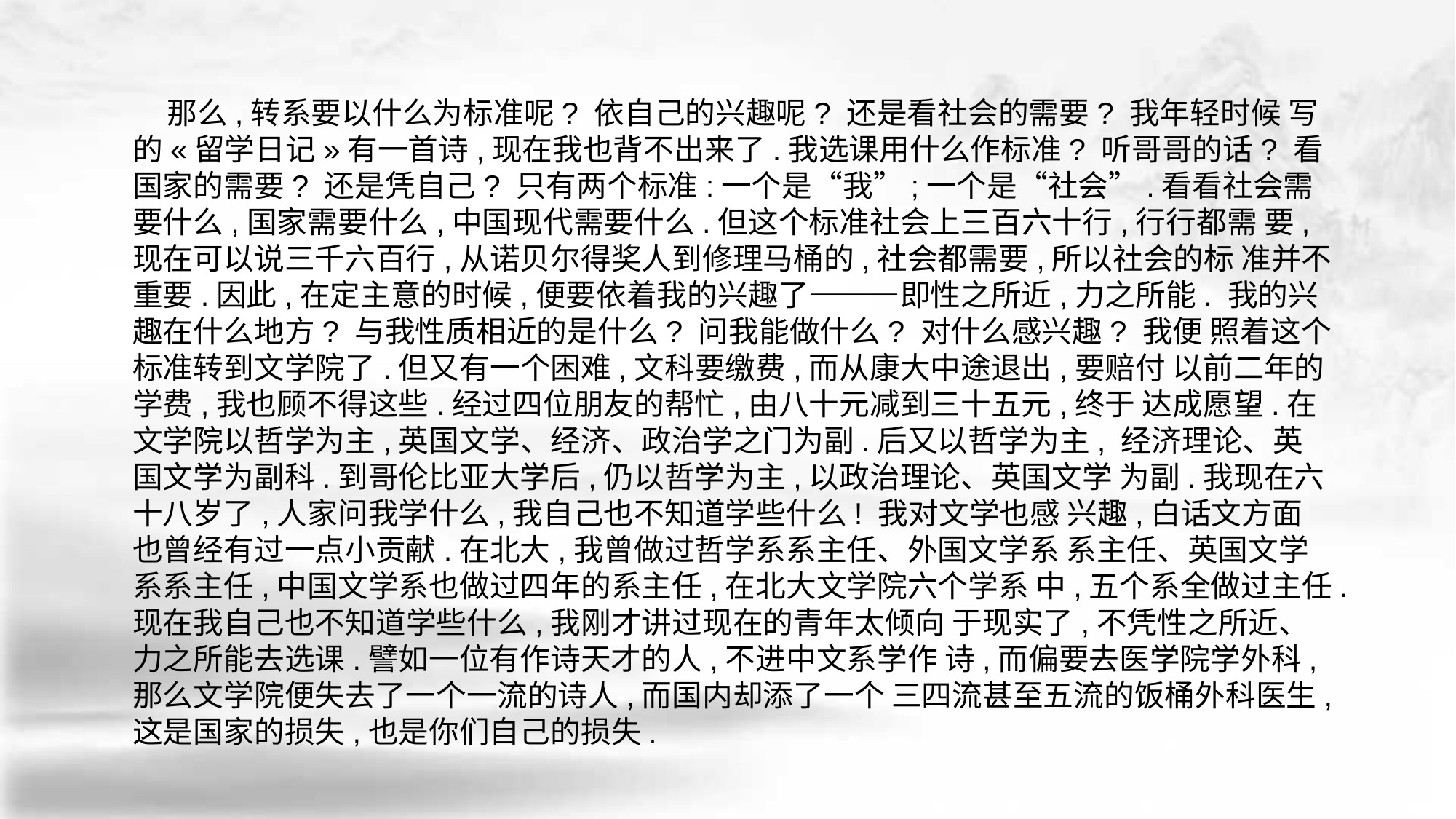

那么,转系要以什么为标准呢? 依自己的兴趣呢? 还是看社会的需要? 我年轻时候 写的«留学日记»有一首诗,现在我也背不出来了.我选课用什么作标准? 听哥哥的话? 看国家的需要? 还是凭自己? 只有两个标准:一个是“我”;一个是“社会”.看看社会需 要什么,国家需要什么,中国现代需要什么.但这个标准社会上三百六十行,行行都需 要,现在可以说三千六百行,从诺贝尔得奖人到修理马桶的,社会都需要,所以社会的标 准并不重要.因此,在定主意的时候,便要依着我的兴趣了———即性之所近,力之所能. 我的兴趣在什么地方? 与我性质相近的是什么? 问我能做什么? 对什么感兴趣? 我便 照着这个标准转到文学院了.但又有一个困难,文科要缴费,而从康大中途退出,要赔付 以前二年的学费,我也顾不得这些.经过四位朋友的帮忙,由八十元减到三十五元,终于 达成愿望.在文学院以哲学为主,英国文学、经济、政治学之门为副.后又以哲学为主, 经济理论、英国文学为副科.到哥伦比亚大学后,仍以哲学为主,以政治理论、英国文学 为副.我现在六十八岁了,人家问我学什么,我自己也不知道学些什么! 我对文学也感 兴趣,白话文方面也曾经有过一点小贡献.在北大,我曾做过哲学系系主任、外国文学系 系主任、英国文学系系主任,中国文学系也做过四年的系主任,在北大文学院六个学系 中,五个系全做过主任.现在我自己也不知道学些什么,我刚才讲过现在的青年太倾向 于现实了,不凭性之所近、力之所能去选课.譬如一位有作诗天才的人,不进中文系学作 诗,而偏要去医学院学外科,那么文学院便失去了一个一流的诗人,而国内却添了一个 三四流甚至五流的饭桶外科医生,这是国家的损失,也是你们自己的损失.